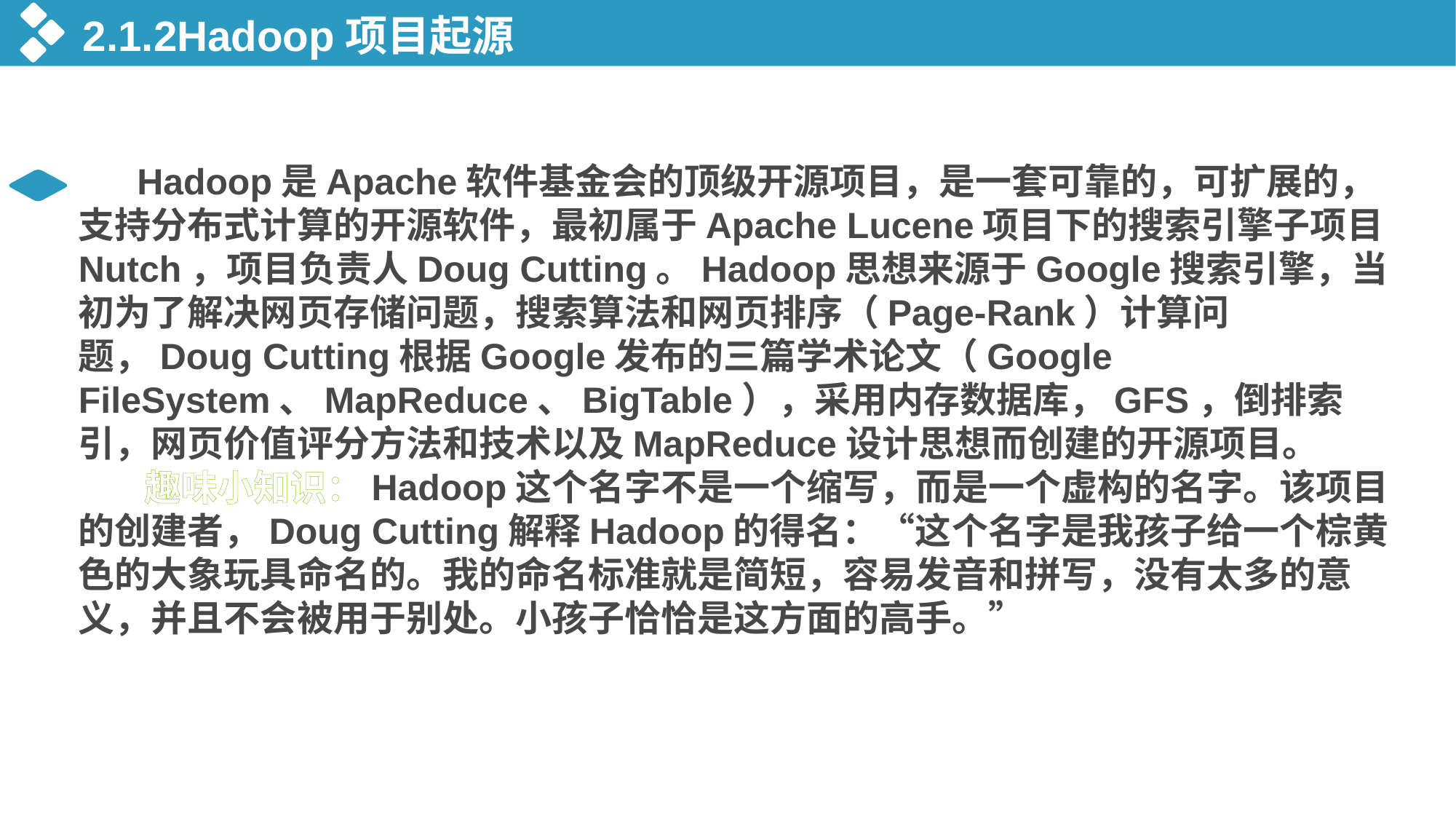

2.1.2Hadoop项目起源
       Hadoop是Apache软件基金会的顶级开源项目，是一套可靠的，可扩展的，支持分布式计算的开源软件，最初属于Apache Lucene项目下的搜索引擎子项目Nutch，项目负责人Doug Cutting。Hadoop思想来源于Google搜索引擎，当初为了解决网页存储问题，搜索算法和网页排序（Page-Rank）计算问题，Doug Cutting根据Google发布的三篇学术论文（Google FileSystem、MapReduce、BigTable），采用内存数据库，GFS，倒排索引，网页价值评分方法和技术以及MapReduce设计思想而创建的开源项目。
       趣味小知识：Hadoop这个名字不是一个缩写，而是一个虚构的名字。该项目的创建者，Doug Cutting解释Hadoop的得名：“这个名字是我孩子给一个棕黄色的大象玩具命名的。我的命名标准就是简短，容易发音和拼写，没有太多的意义，并且不会被用于别处。小孩子恰恰是这方面的高手。”